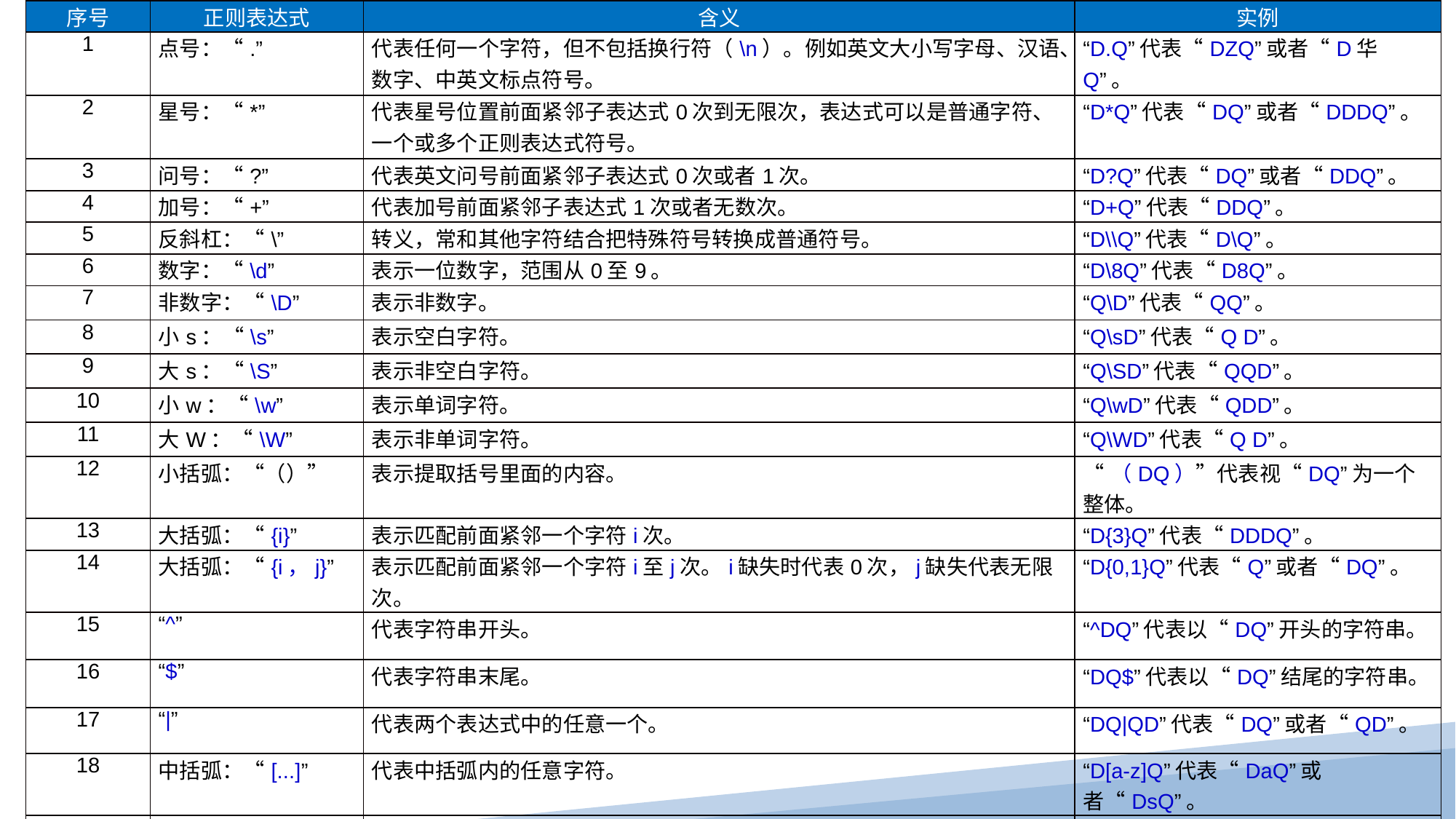

| 序号 | 正则表达式 | 含义 | 实例 |
| --- | --- | --- | --- |
| 1 | 点号：“.” | 代表任何一个字符，但不包括换行符（\n）。例如英文大小写字母、汉语、数字、中英文标点符号。 | “D.Q”代表“DZQ”或者“D华Q”。 |
| 2 | 星号：“\*” | 代表星号位置前面紧邻子表达式0次到无限次，表达式可以是普通字符、一个或多个正则表达式符号。 | “D\*Q”代表“DQ”或者“DDDQ”。 |
| 3 | 问号：“?” | 代表英文问号前面紧邻子表达式0次或者1次。 | “D?Q”代表“DQ”或者“DDQ”。 |
| 4 | 加号：“+” | 代表加号前面紧邻子表达式1次或者无数次。 | “D+Q”代表“DDQ”。 |
| 5 | 反斜杠：“\” | 转义，常和其他字符结合把特殊符号转换成普通符号。 | “D\\Q”代表“D\Q”。 |
| 6 | 数字：“\d” | 表示一位数字，范围从0至9。 | “D\8Q”代表“D8Q”。 |
| 7 | 非数字：“\D” | 表示非数字。 | “Q\D”代表“QQ”。 |
| 8 | 小s：“\s” | 表示空白字符。 | “Q\sD”代表“Q D”。 |
| 9 | 大s：“\S” | 表示非空白字符。 | “Q\SD”代表“QQD”。 |
| 10 | 小w：“\w” | 表示单词字符。 | “Q\wD”代表“QDD”。 |
| 11 | 大W：“\W” | 表示非单词字符。 | “Q\WD”代表“Q D”。 |
| 12 | 小括弧：“（）” | 表示提取括号里面的内容。 | “（DQ）”代表视“DQ”为一个整体。 |
| 13 | 大括弧：“{i}” | 表示匹配前面紧邻一个字符i次。 | “D{3}Q”代表“DDDQ”。 |
| 14 | 大括弧：“{i，j}” | 表示匹配前面紧邻一个字符i至j次。i缺失时代表0次，j缺失代表无限次。 | “D{0,1}Q”代表“Q”或者“DQ”。 |
| 15 | “^” | 代表字符串开头。 | “^DQ”代表以“DQ”开头的字符串。 |
| 16 | “$” | 代表字符串末尾。 | “DQ$”代表以“DQ”结尾的字符串。 |
| 17 | “|” | 代表两个表达式中的任意一个。 | “DQ|QD”代表“DQ”或者“QD”。 |
| 18 | 中括弧：“[...]” | 代表中括弧内的任意字符。 | “D[a-z]Q”代表“DaQ”或者“DsQ”。 |
| 19 | （?P<name>） | 引用别名为name的分组匹配到的字符串。 | “（?P<name>）” |

2